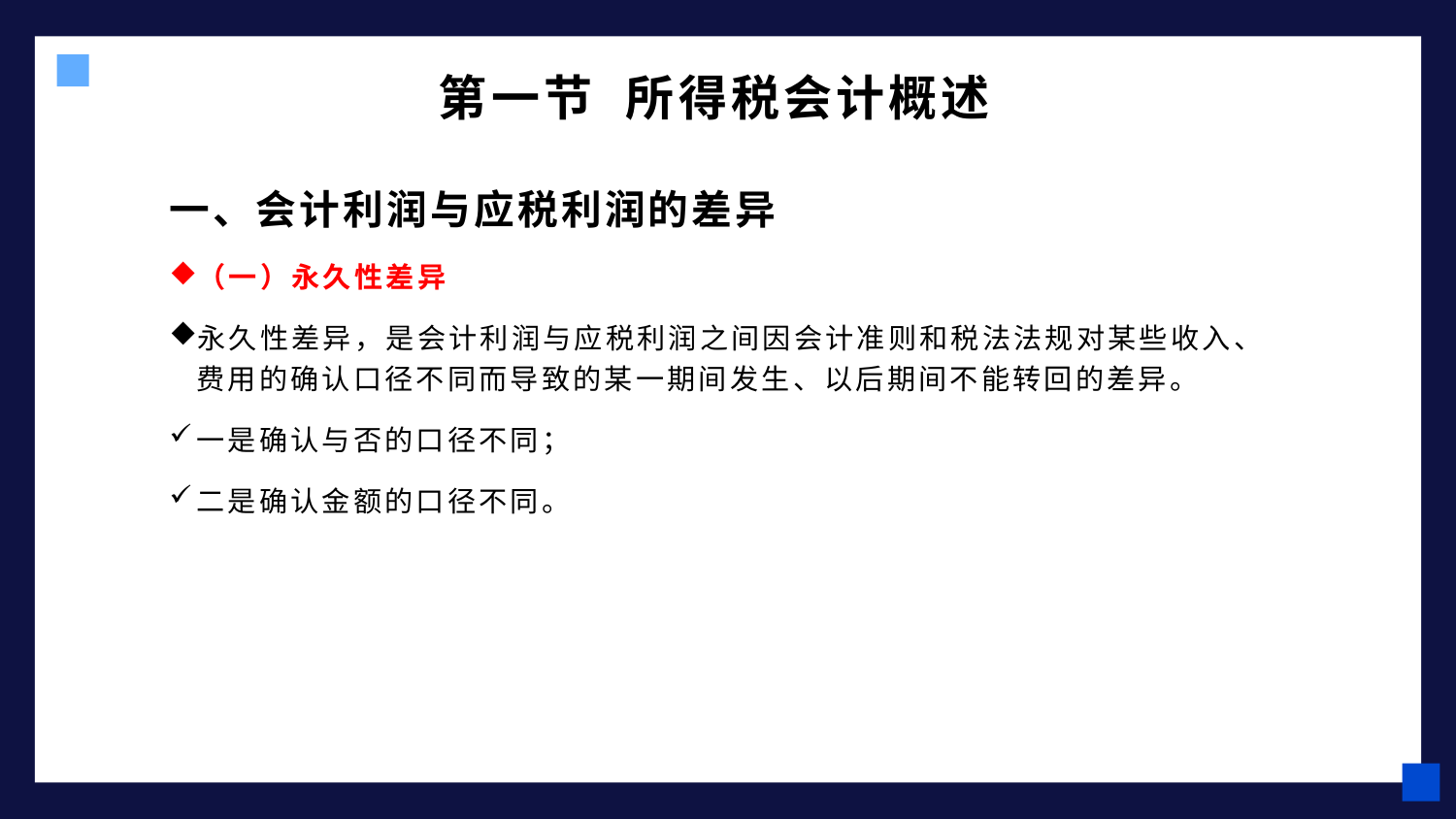

# 第一节  所得税会计概述
一、会计利润与应税利润的差异
（一）永久性差异
永久性差异，是会计利润与应税利润之间因会计准则和税法法规对某些收入、费用的确认口径不同而导致的某一期间发生、以后期间不能转回的差异。
一是确认与否的口径不同；
二是确认金额的口径不同。